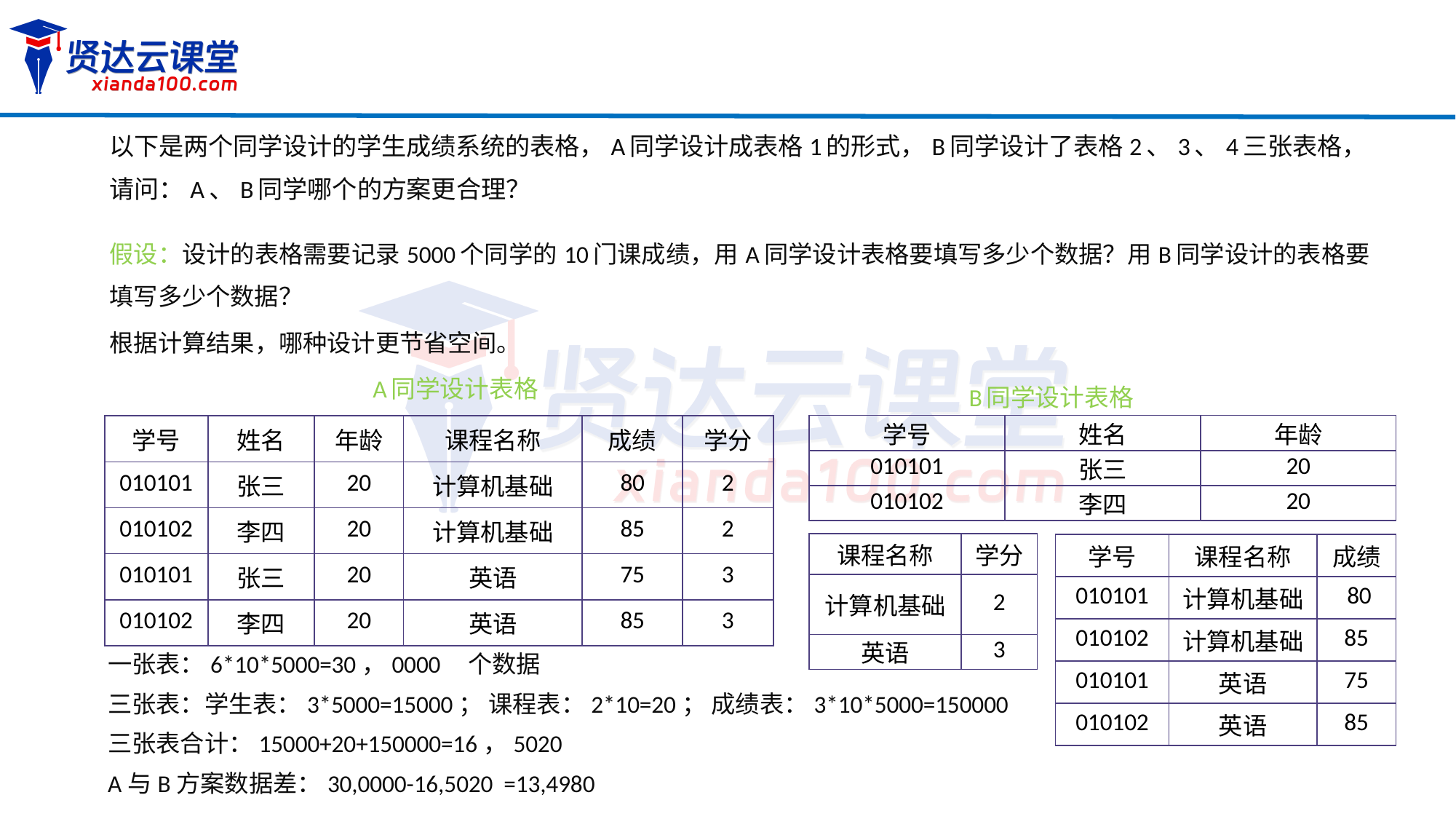

以下是两个同学设计的学生成绩系统的表格，A同学设计成表格1的形式，B同学设计了表格2、3、4三张表格，请问：A、B同学哪个的方案更合理？
假设：设计的表格需要记录5000个同学的10门课成绩，用A同学设计表格要填写多少个数据？用B同学设计的表格要填写多少个数据？
根据计算结果，哪种设计更节省空间。
A同学设计表格
B同学设计表格
| 学号 | 姓名 | 年龄 |
| --- | --- | --- |
| 010101 | 张三 | 20 |
| 010102 | 李四 | 20 |
| 学号 | 姓名 | 年龄 | 课程名称 | 成绩 | 学分 |
| --- | --- | --- | --- | --- | --- |
| 010101 | 张三 | 20 | 计算机基础 | 80 | 2 |
| 010102 | 李四 | 20 | 计算机基础 | 85 | 2 |
| 010101 | 张三 | 20 | 英语 | 75 | 3 |
| 010102 | 李四 | 20 | 英语 | 85 | 3 |
| 课程名称 | 学分 |
| --- | --- |
| 计算机基础 | 2 |
| 英语 | 3 |
| 学号 | 课程名称 | 成绩 |
| --- | --- | --- |
| 010101 | 计算机基础 | 80 |
| 010102 | 计算机基础 | 85 |
| 010101 | 英语 | 75 |
| 010102 | 英语 | 85 |
一张表：6*10*5000=30，0000    个数据
三张表：学生表：3*5000=15000； 课程表：2*10=20； 成绩表：3*10*5000=150000
三张表合计：15000+20+150000=16，5020
A与B方案数据差：30,0000-16,5020  =13,4980